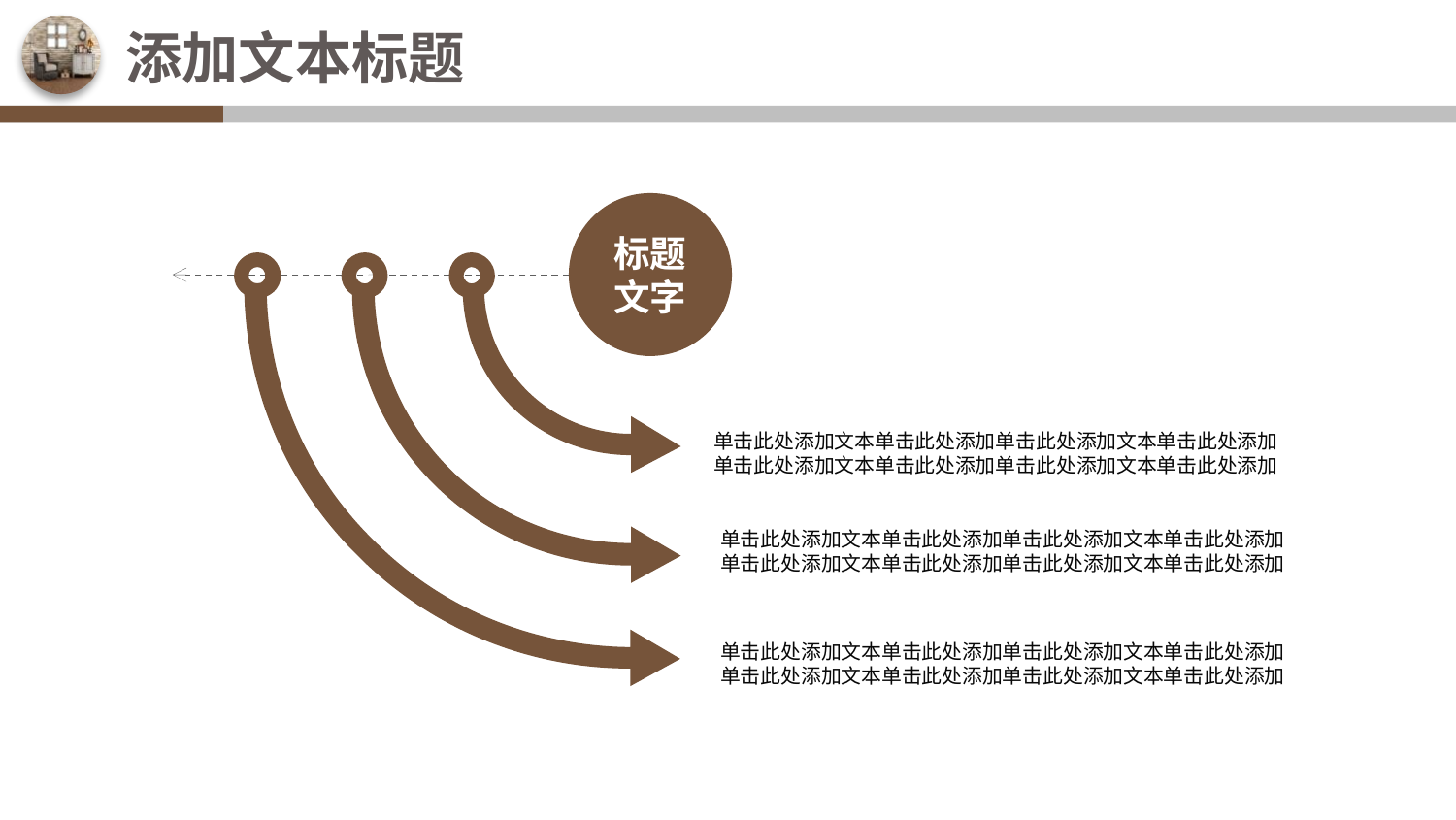

添加文本标题
标题文字

单击此处添加文本单击此处添加单击此处添加文本单击此处添加
单击此处添加文本单击此处添加单击此处添加文本单击此处添加
单击此处添加文本单击此处添加单击此处添加文本单击此处添加
单击此处添加文本单击此处添加单击此处添加文本单击此处添加
单击此处添加文本单击此处添加单击此处添加文本单击此处添加
单击此处添加文本单击此处添加单击此处添加文本单击此处添加